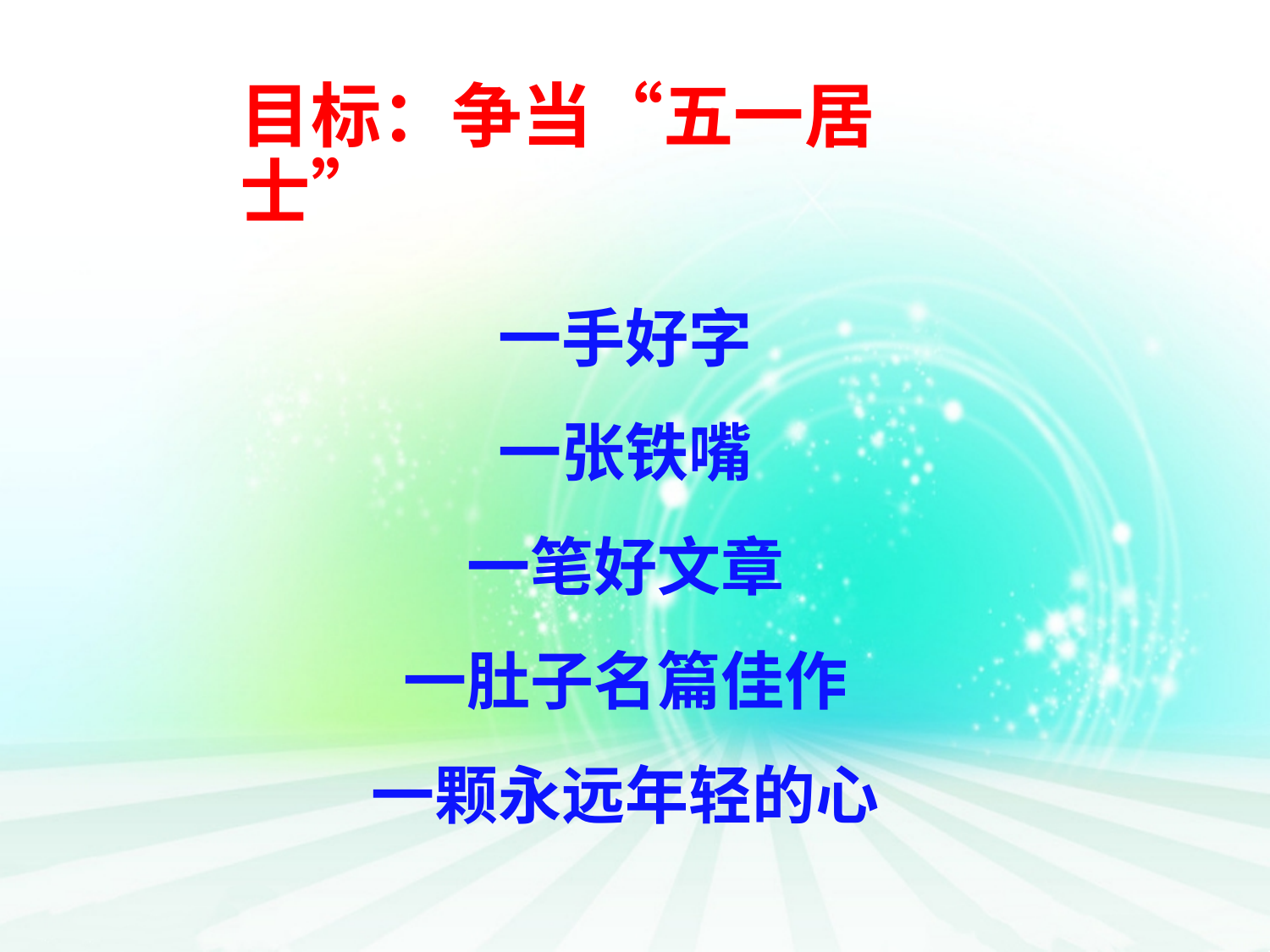

目标：争当“五一居士”
一手好字
一张铁嘴
一笔好文章
一肚子名篇佳作
一颗永远年轻的心